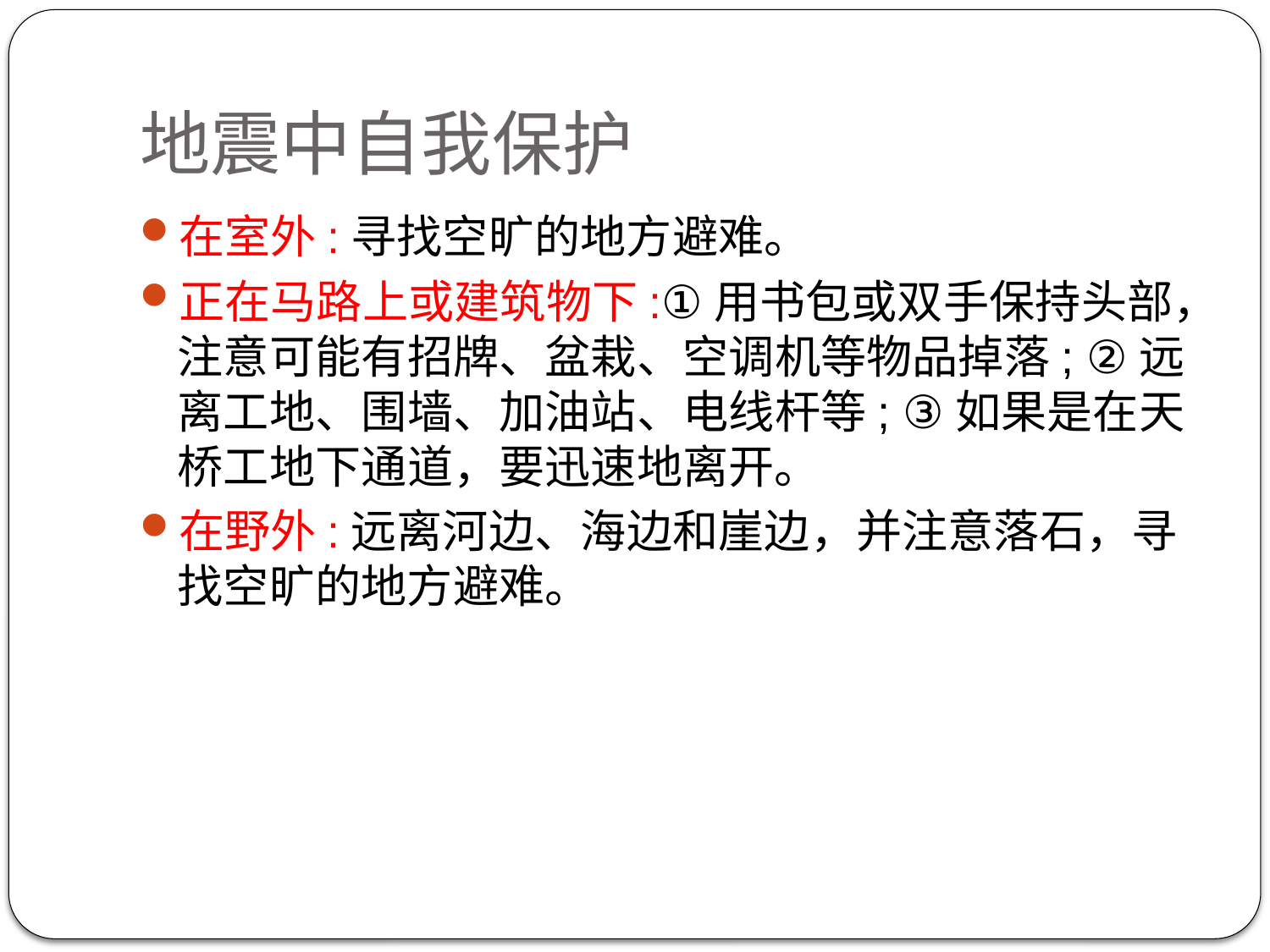

# 地震中自我保护
在室外:寻找空旷的地方避难。
正在马路上或建筑物下:①用书包或双手保持头部，注意可能有招牌、盆栽、空调机等物品掉落; ②远离工地、围墙、加油站、电线杆等; ③如果是在天桥工地下通道，要迅速地离开。
在野外:远离河边、海边和崖边，并注意落石，寻找空旷的地方避难。